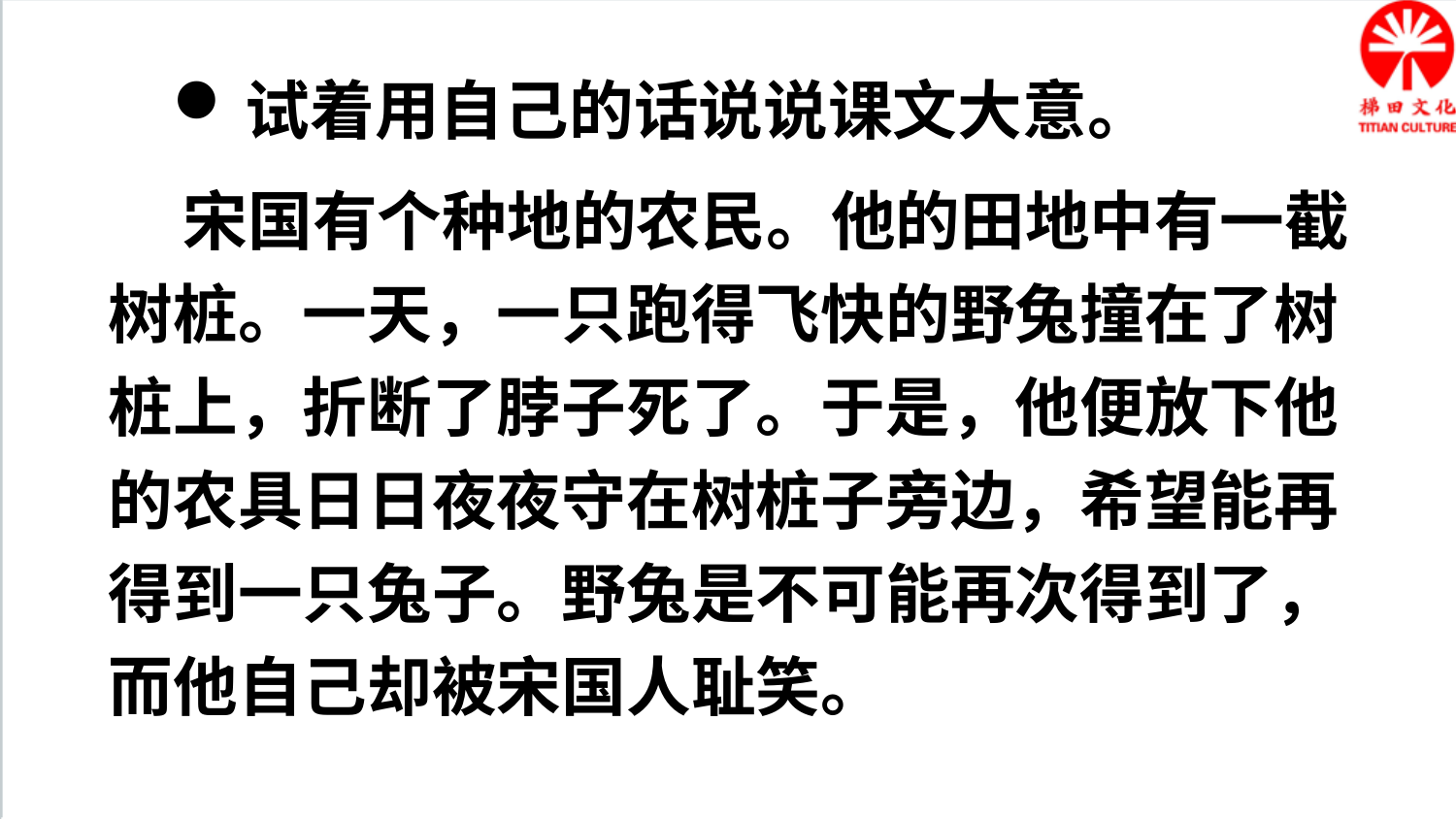

试着用自己的话说说课文大意。
    宋国有个种地的农民。他的田地中有一截树桩。一天，一只跑得飞快的野兔撞在了树桩上，折断了脖子死了。于是，他便放下他的农具日日夜夜守在树桩子旁边，希望能再得到一只兔子。野兔是不可能再次得到了，而他自己却被宋国人耻笑。